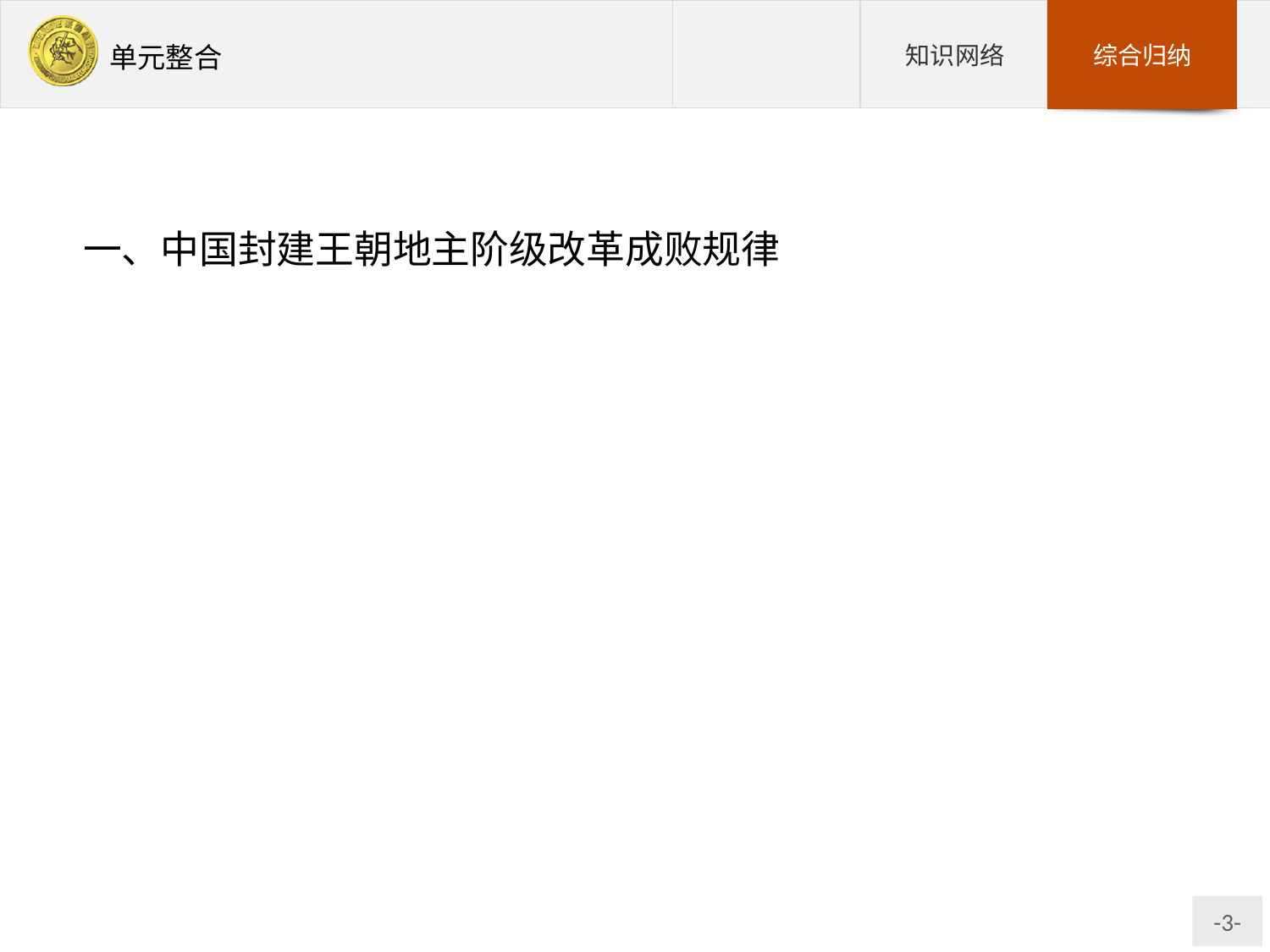

一、中国封建王朝地主阶级改革成败规律
1.王朝初期
(1)新王朝的建立决定了统治阶级必须恢复并发展经济,部分调整生产关系,这为新王朝的改革减少了阻力。
(2)统治者能吸取前代灭亡教训,大力调整统治政策,这种改革符合当时社会不同阶级、不同政治集团的共同要求。
(3)王朝初期的改革有强大的王权作保障。
2.中后期:统治阶级内部保守势力强大,既得利益者不愿改革;在维护封建制度的前提下进行某些政策调整和利益再分配的改革,必然会遭到旧制度和旧势力的顽强抵抗。